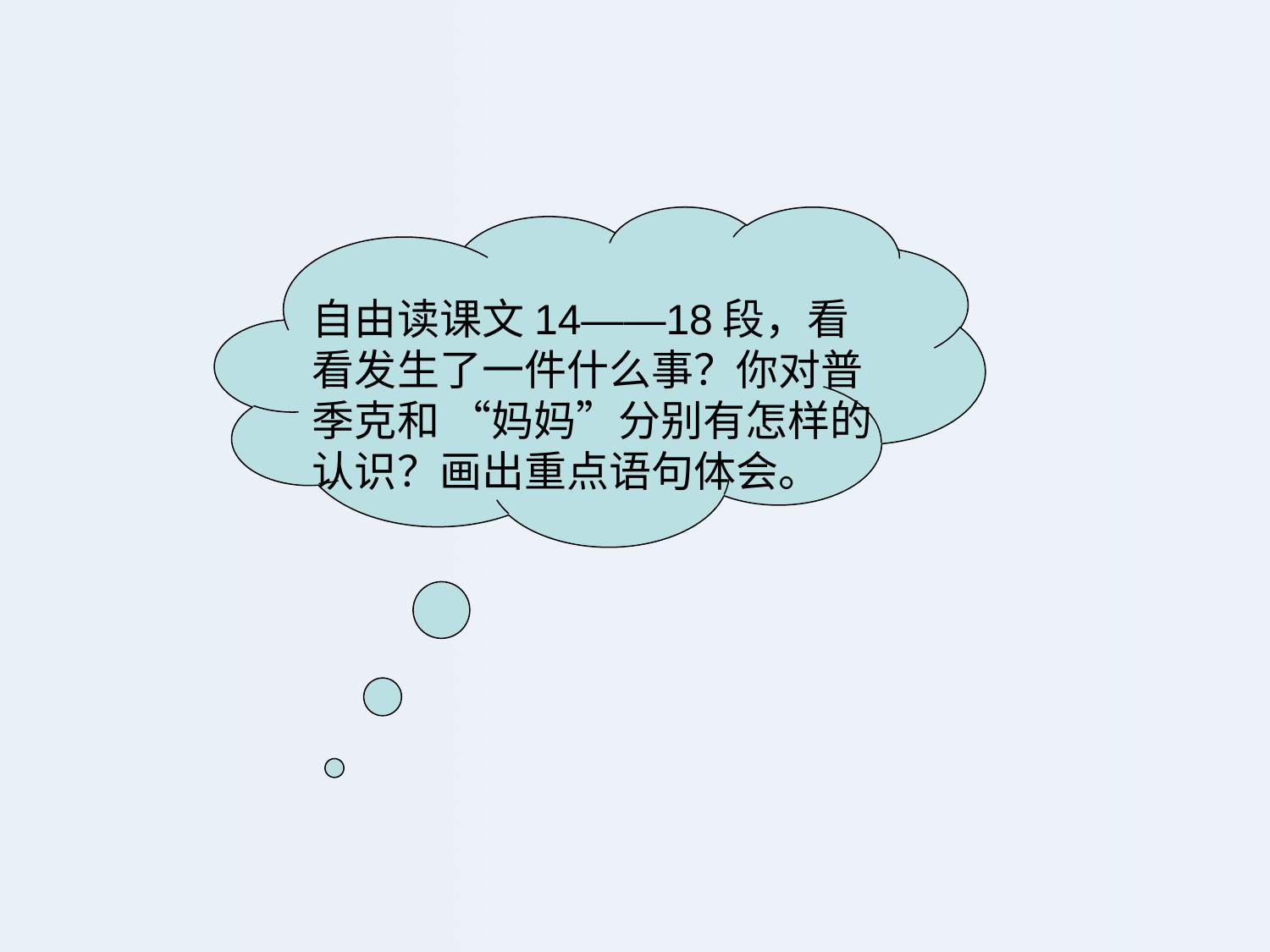

自由读课文14——18段，看看发生了一件什么事？你对普季克和 “妈妈”分别有怎样的认识？画出重点语句体会。